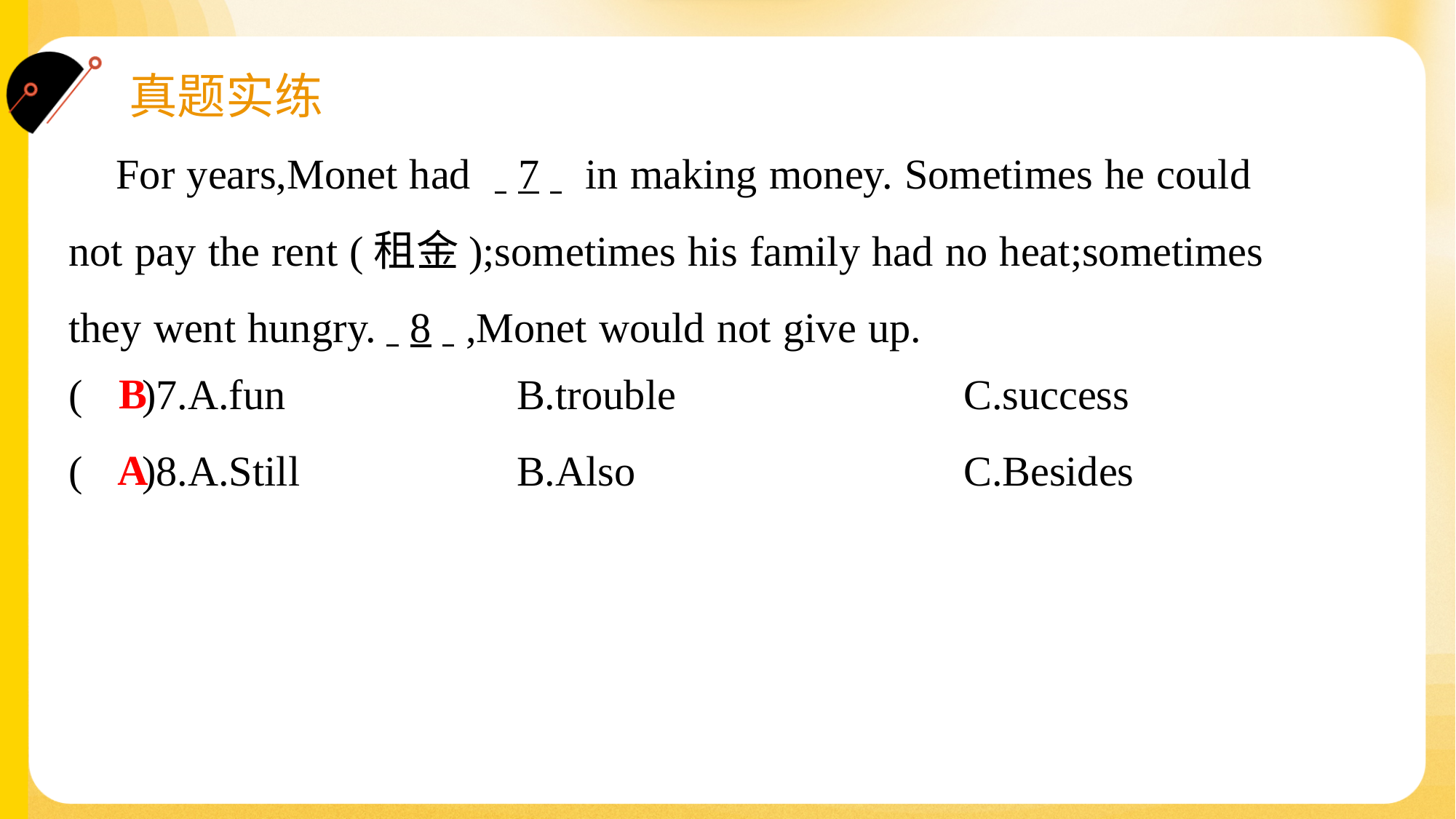

For years,Monet had . .7. . in making money. Sometimes he could
not pay the rent (租金);sometimes his family had no heat;sometimes
they went hungry.. .8. .,Monet would not give up.#5
B
(     )7.A.fun	B.trouble	C.success
A
(     )8.A.Still	B.Also	C.Besides